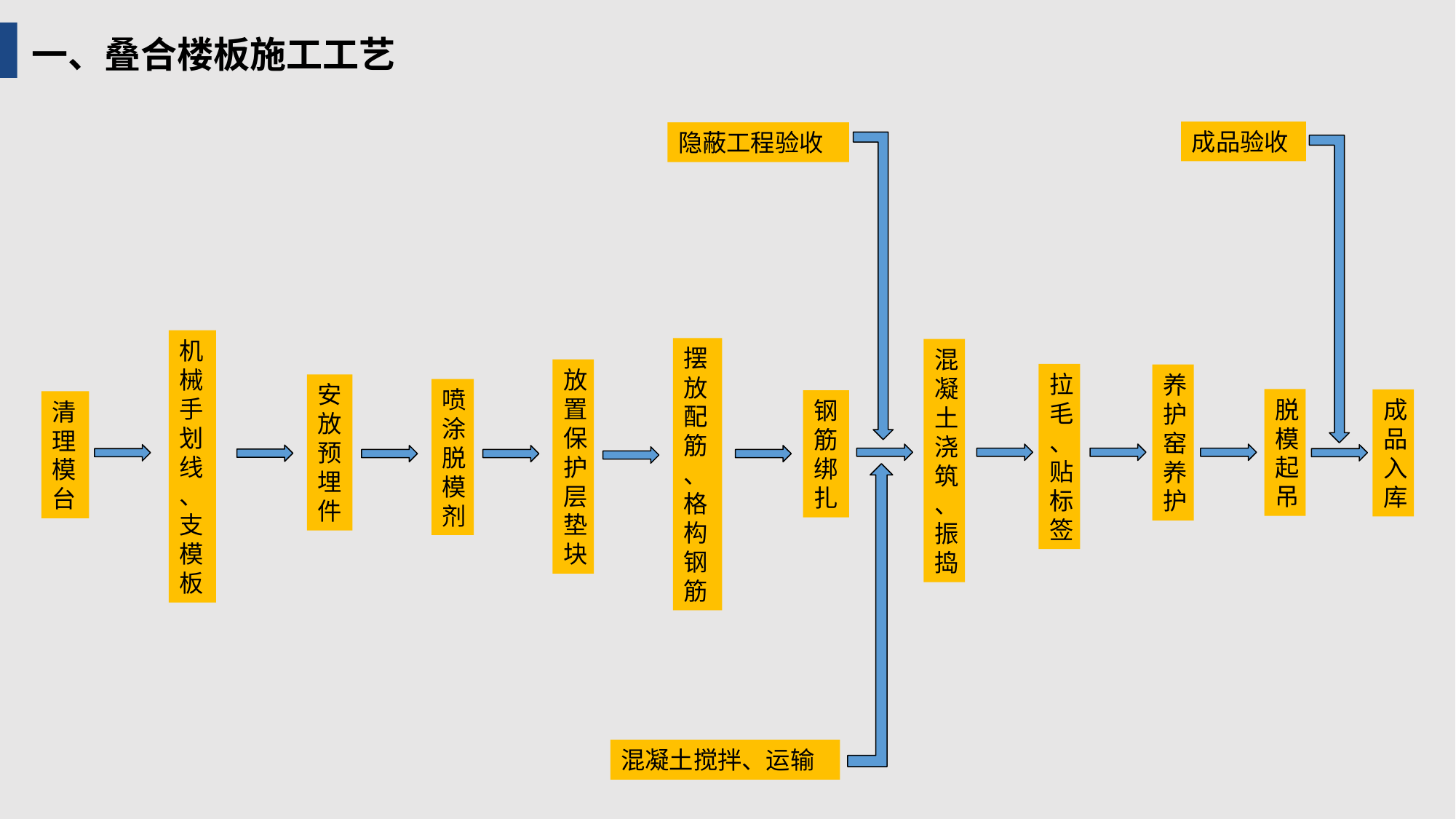

一、叠合楼板施工工艺
成品验收
隐蔽工程验收

机械手划线、支模板
摆放配筋、格构钢筋
混凝土浇筑、振捣
放置保护层垫块
拉毛、贴标签
养护窑养护
安放预埋件
喷涂脱模剂
脱模起吊
成品入库
钢筋绑扎
清理模台

混凝土搅拌、运输